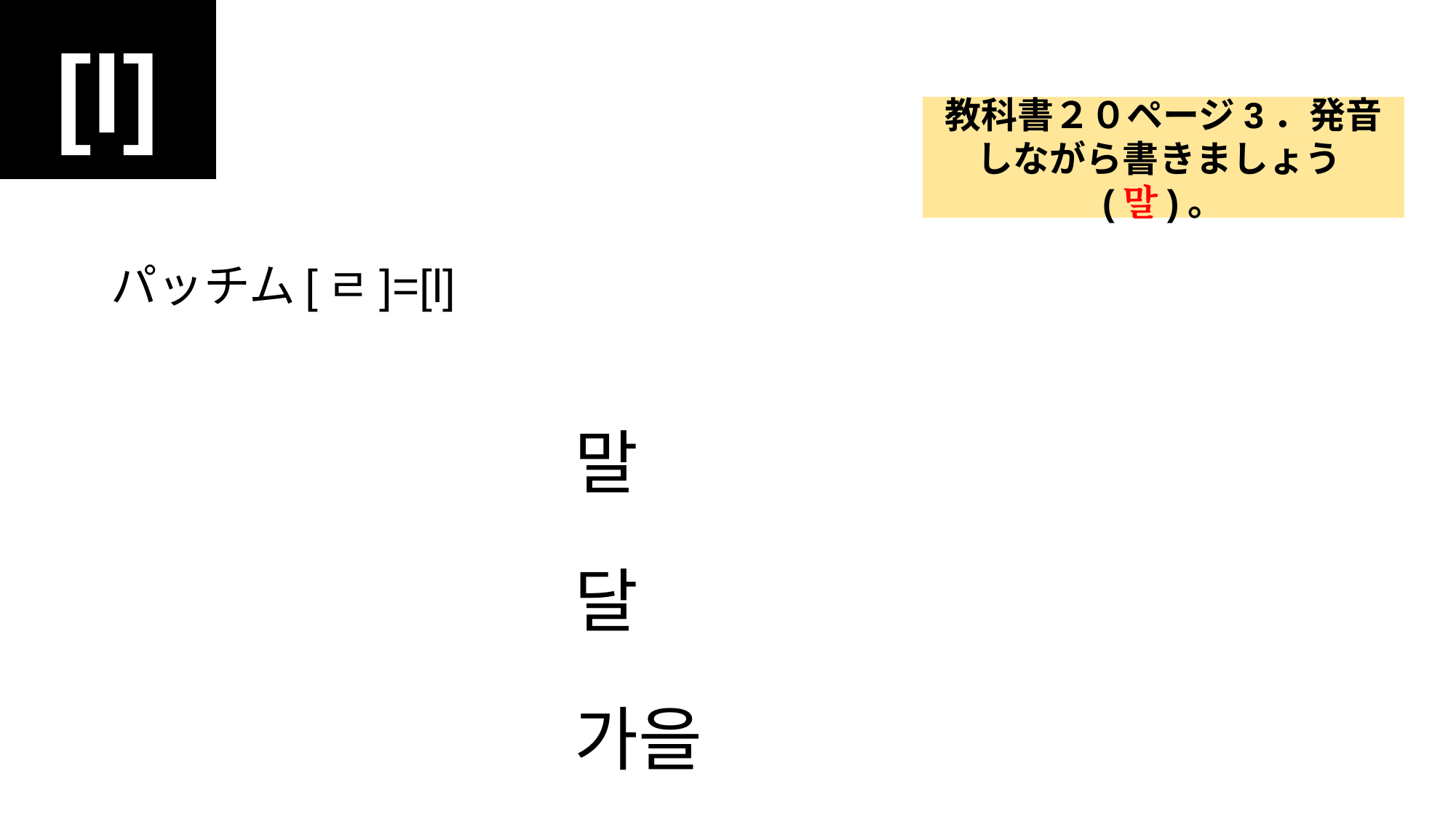

[l]
#
教科書２０ページ3．発音しながら書きましょう(말)。

パッチム[ㄹ]=[l]

					말
					달
					가을